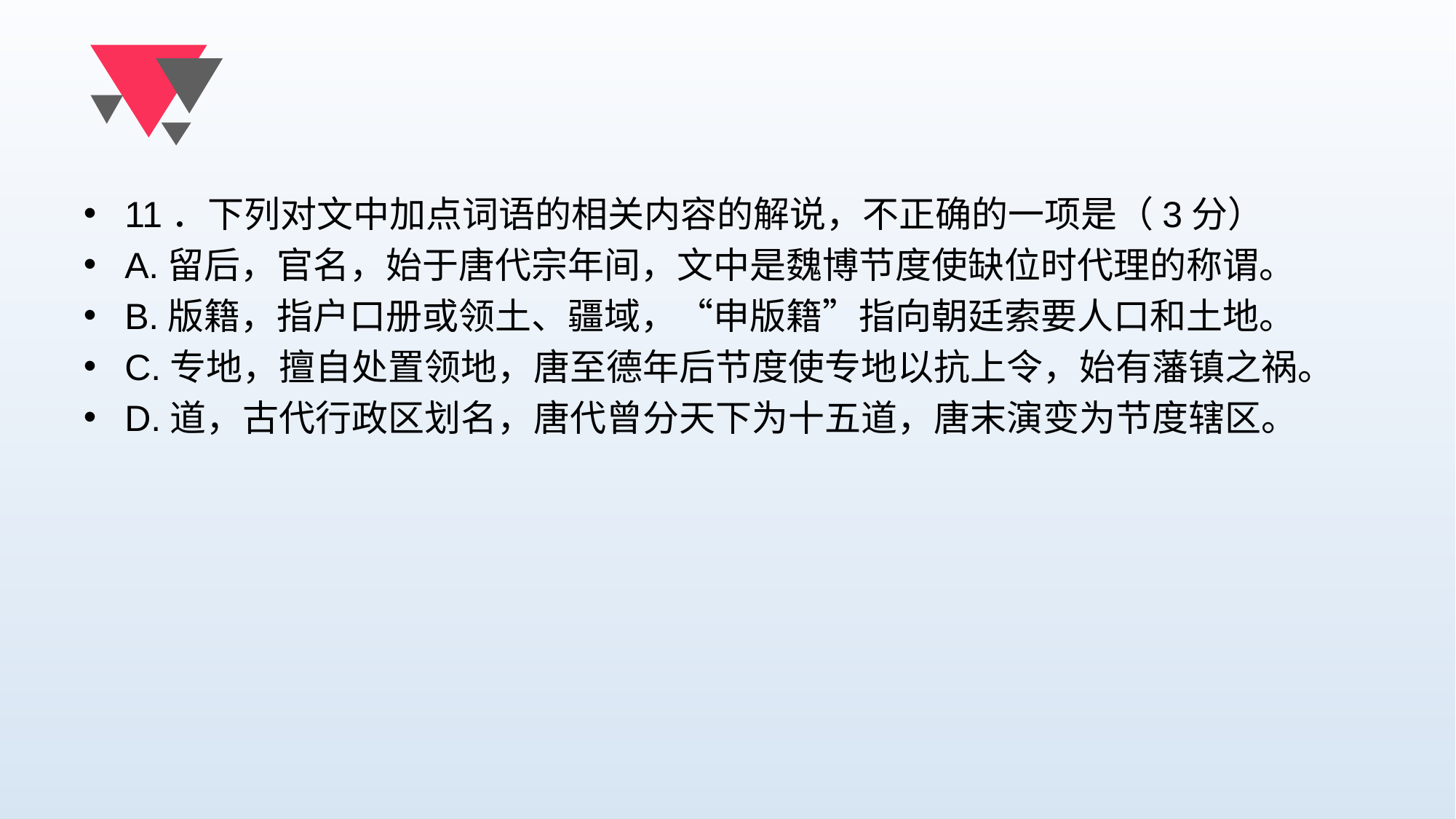

#
11．下列对文中加点词语的相关内容的解说，不正确的一项是（3分）
A.留后，官名，始于唐代宗年间，文中是魏博节度使缺位时代理的称谓。
B.版籍，指户口册或领土、疆域，“申版籍”指向朝廷索要人口和土地。
C.专地，擅自处置领地，唐至德年后节度使专地以抗上令，始有藩镇之祸。
D.道，古代行政区划名，唐代曾分天下为十五道，唐末演变为节度辖区。